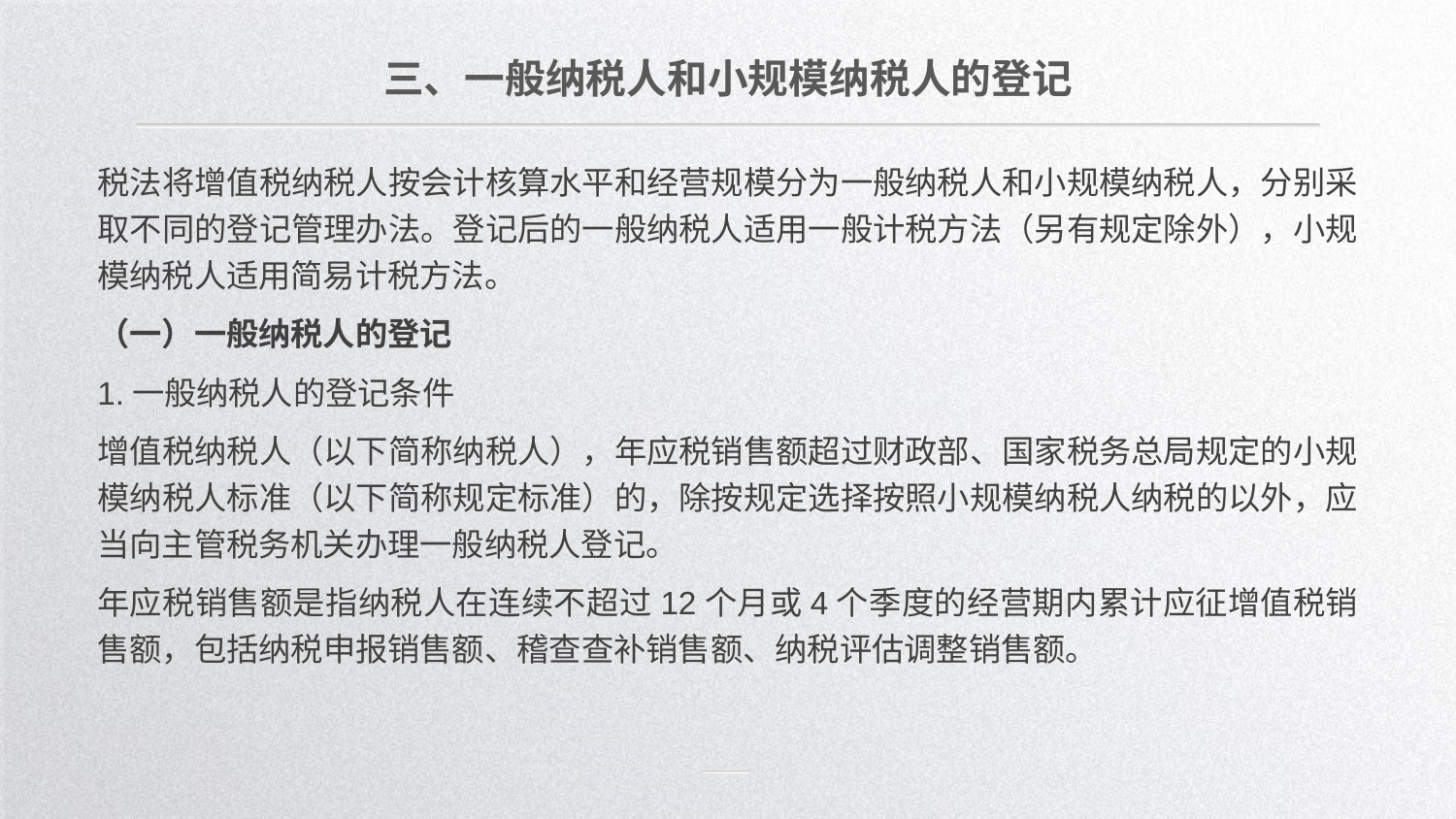

三、一般纳税人和小规模纳税人的登记
税法将增值税纳税人按会计核算水平和经营规模分为一般纳税人和小规模纳税人，分别采取不同的登记管理办法。登记后的一般纳税人适用一般计税方法（另有规定除外），小规模纳税人适用简易计税方法。
（一）一般纳税人的登记
1.一般纳税人的登记条件
增值税纳税人（以下简称纳税人），年应税销售额超过财政部、国家税务总局规定的小规模纳税人标准（以下简称规定标准）的，除按规定选择按照小规模纳税人纳税的以外，应当向主管税务机关办理一般纳税人登记。
年应税销售额是指纳税人在连续不超过12个月或4个季度的经营期内累计应征增值税销售额，包括纳税申报销售额、稽查查补销售额、纳税评估调整销售额。